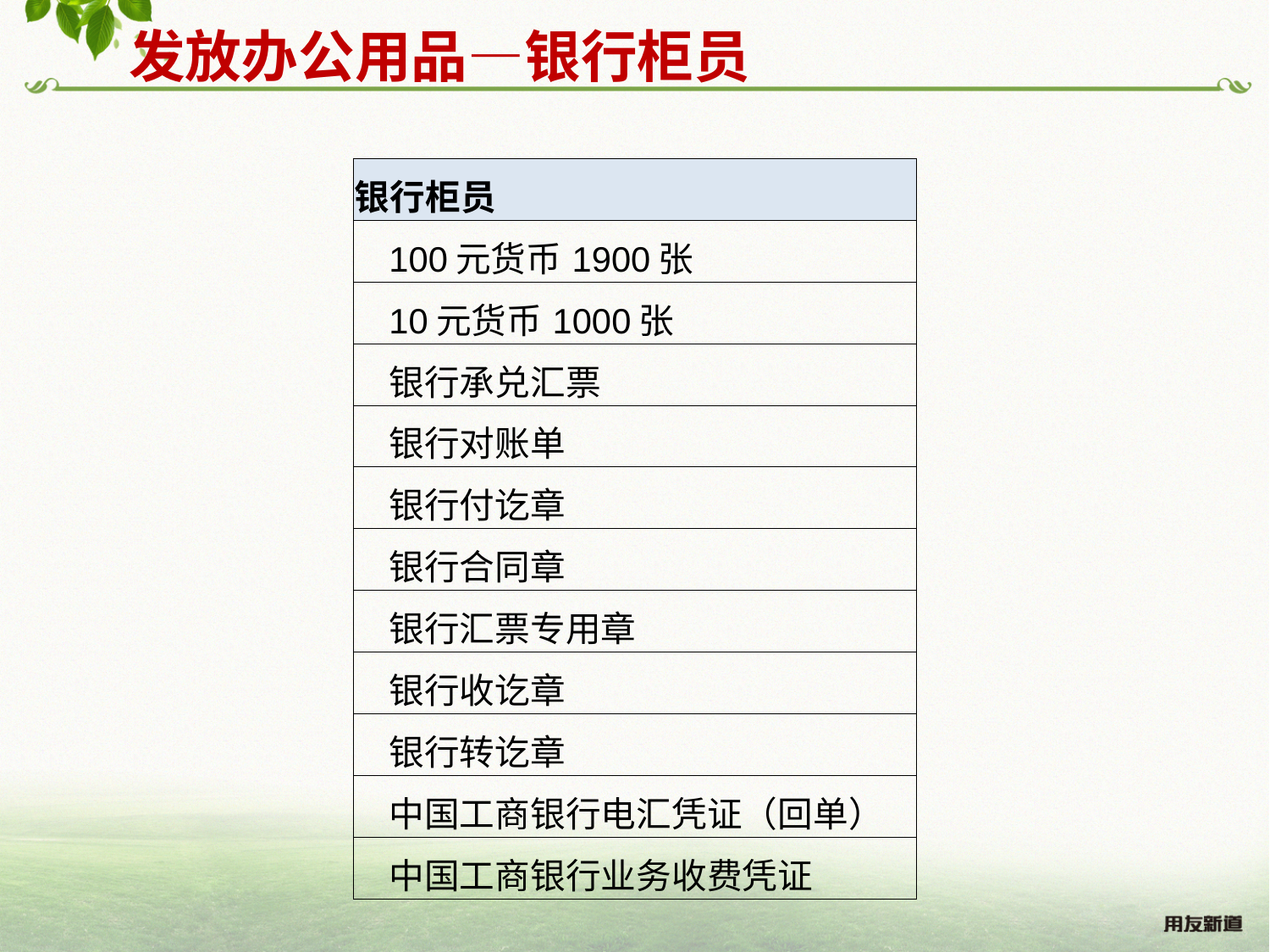

发放办公用品—银行柜员
| 银行柜员 |
| --- |
| 100元货币1900张 |
| 10元货币1000张 |
| 银行承兑汇票 |
| 银行对账单 |
| 银行付讫章 |
| 银行合同章 |
| 银行汇票专用章 |
| 银行收讫章 |
| 银行转讫章 |
| 中国工商银行电汇凭证（回单） |
| 中国工商银行业务收费凭证 |